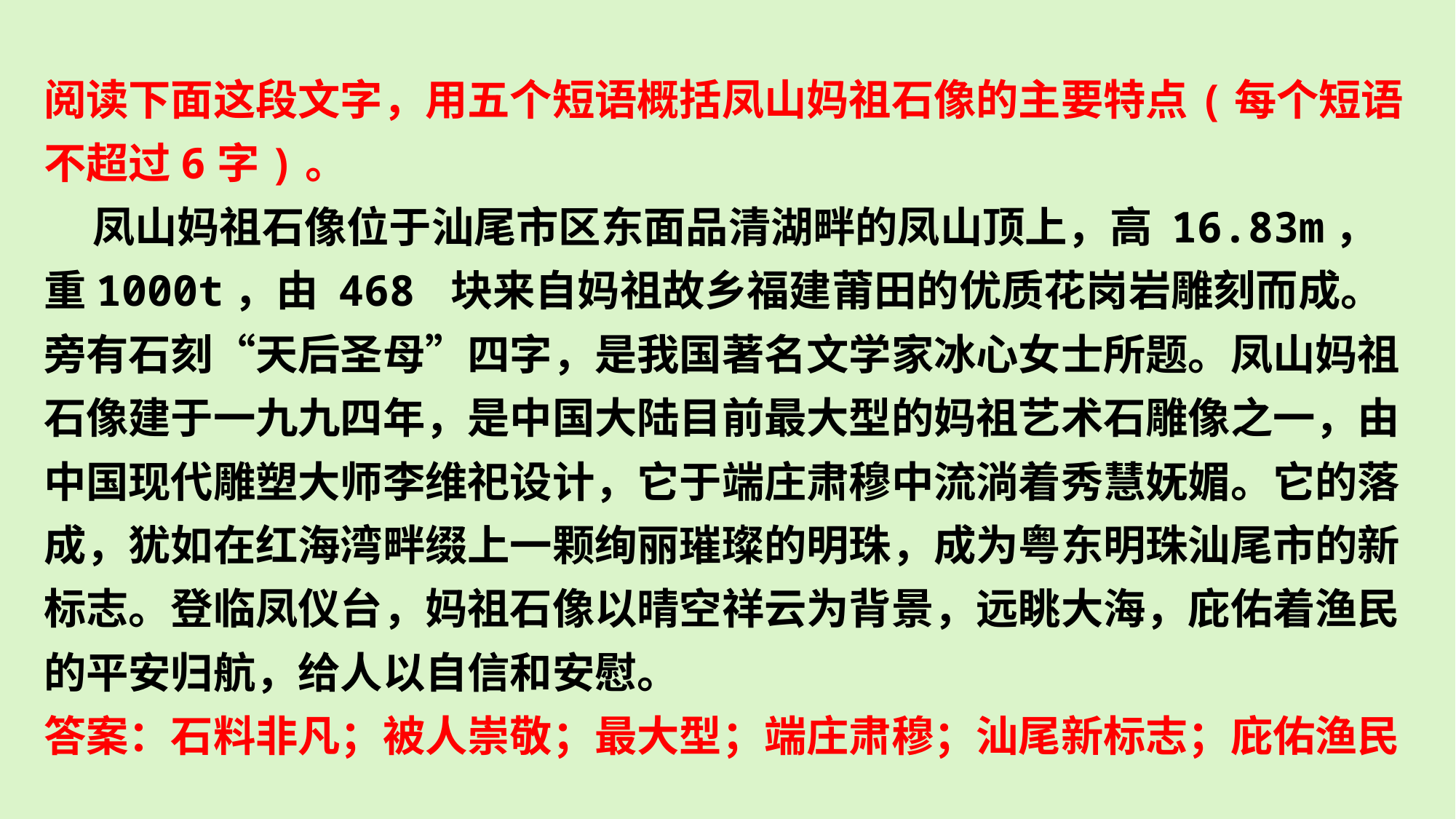

阅读下面这段文字，用五个短语概括凤山妈祖石像的主要特点(每个短语不超过6字)。
    凤山妈祖石像位于汕尾市区东面品清湖畔的凤山顶上，高 16.83m，重1000t，由 468 块来自妈祖故乡福建莆田的优质花岗岩雕刻而成。旁有石刻“天后圣母”四字，是我国著名文学家冰心女士所题。凤山妈祖石像建于一九九四年，是中国大陆目前最大型的妈祖艺术石雕像之一，由中国现代雕塑大师李维祀设计，它于端庄肃穆中流淌着秀慧妩媚。它的落成，犹如在红海湾畔缀上一颗绚丽璀璨的明珠，成为粤东明珠汕尾市的新标志。登临凤仪台，妈祖石像以晴空祥云为背景，远眺大海，庇佑着渔民的平安归航，给人以自信和安慰。
答案：石料非凡；被人崇敬；最大型；端庄肃穆；汕尾新标志；庇佑渔民